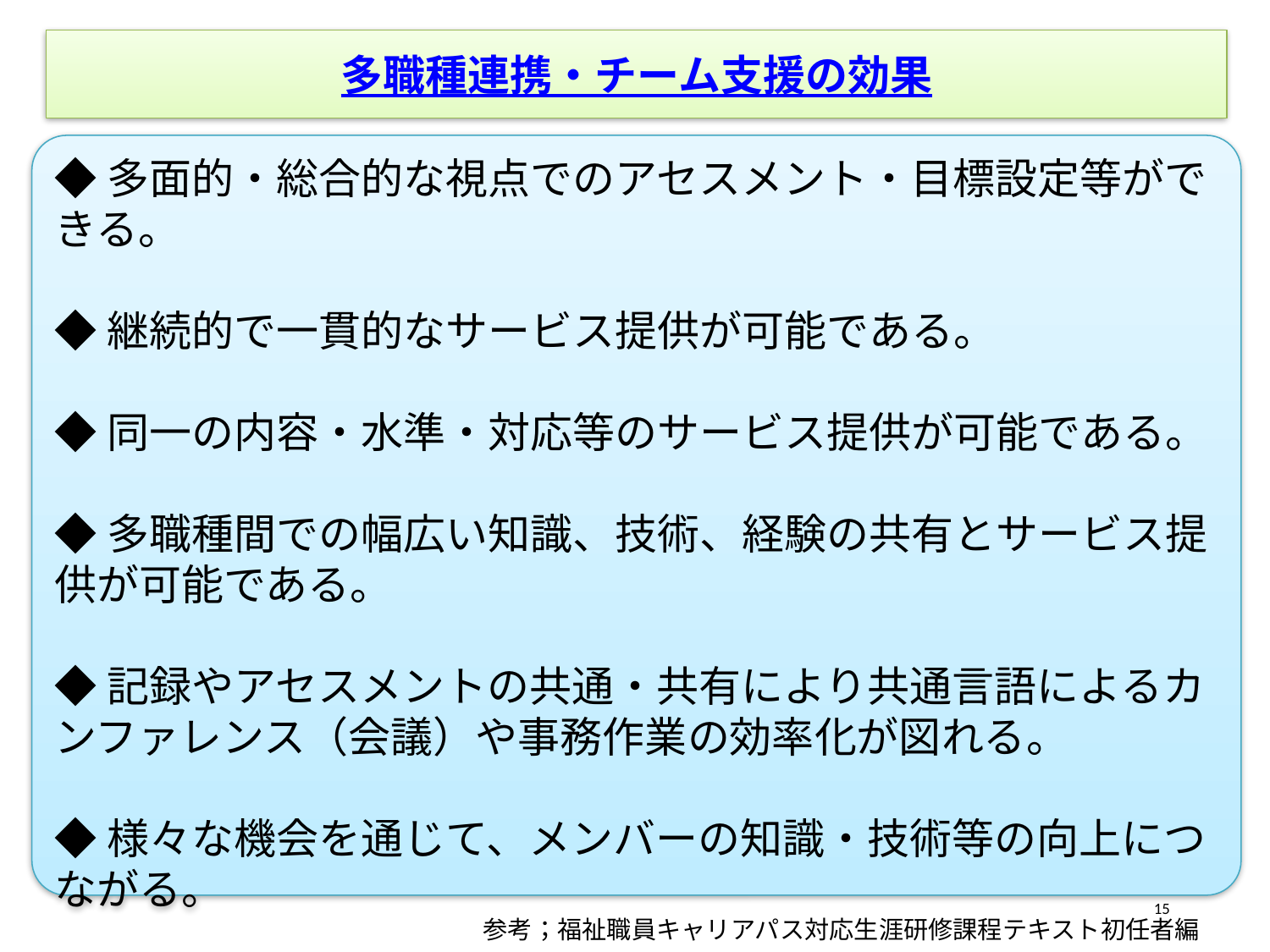

多職種連携・チーム支援の効果
◆多面的・総合的な視点でのアセスメント・目標設定等ができる。

◆継続的で一貫的なサービス提供が可能である。

◆同一の内容・水準・対応等のサービス提供が可能である。

◆多職種間での幅広い知識、技術、経験の共有とサービス提供が可能である。

◆記録やアセスメントの共通・共有により共通言語によるカンファレンス（会議）や事務作業の効率化が図れる。

◆様々な機会を通じて、メンバーの知識・技術等の向上につながる。

15
参考；福祉職員キャリアパス対応生涯研修課程テキスト初任者編